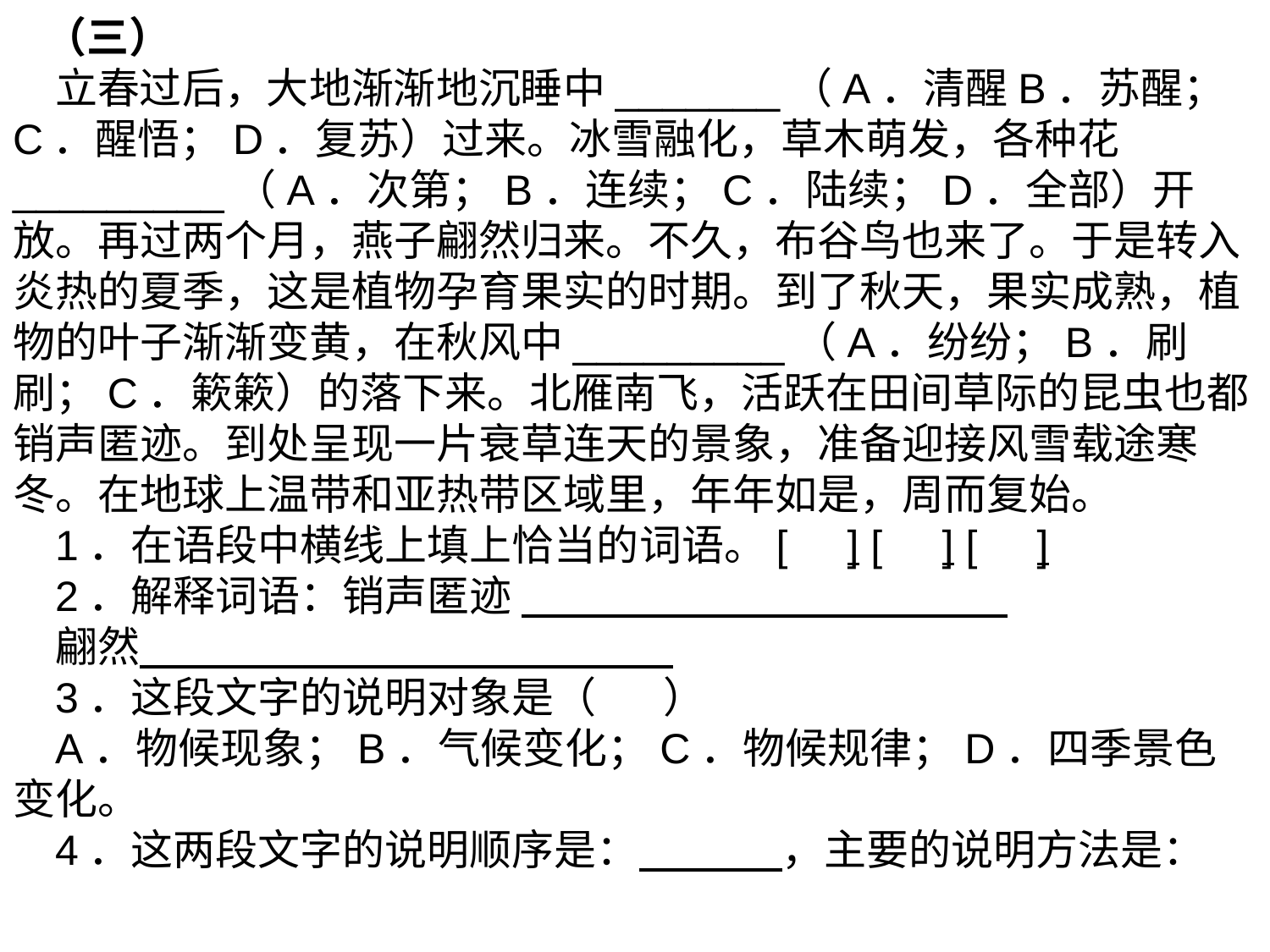

（三）
立春过后，大地渐渐地沉睡中_______（A．清醒B．苏醒；C．醒悟；D．复苏）过来。冰雪融化，草木萌发，各种花_________（A．次第；B．连续；C．陆续；D．全部）开放。再过两个月，燕子翩然归来。不久，布谷鸟也来了。于是转入炎热的夏季，这是植物孕育果实的时期。到了秋天，果实成熟，植物的叶子渐渐变黄，在秋风中_________（A．纷纷；B．刷刷；C．簌簌）的落下来。北雁南飞，活跃在田间草际的昆虫也都销声匿迹。到处呈现一片衰草连天的景象，准备迎接风雪载途寒冬。在地球上温带和亚热带区域里，年年如是，周而复始。
1．在语段中横线上填上恰当的词语。[     ] [     ] [     ]
2．解释词语：销声匿迹
翩然
3．这段文字的说明对象是（       ）
A．物候现象；B．气候变化；C．物候规律；D．四季景色变化。
4．这两段文字的说明顺序是：               ，主要的说明方法是：